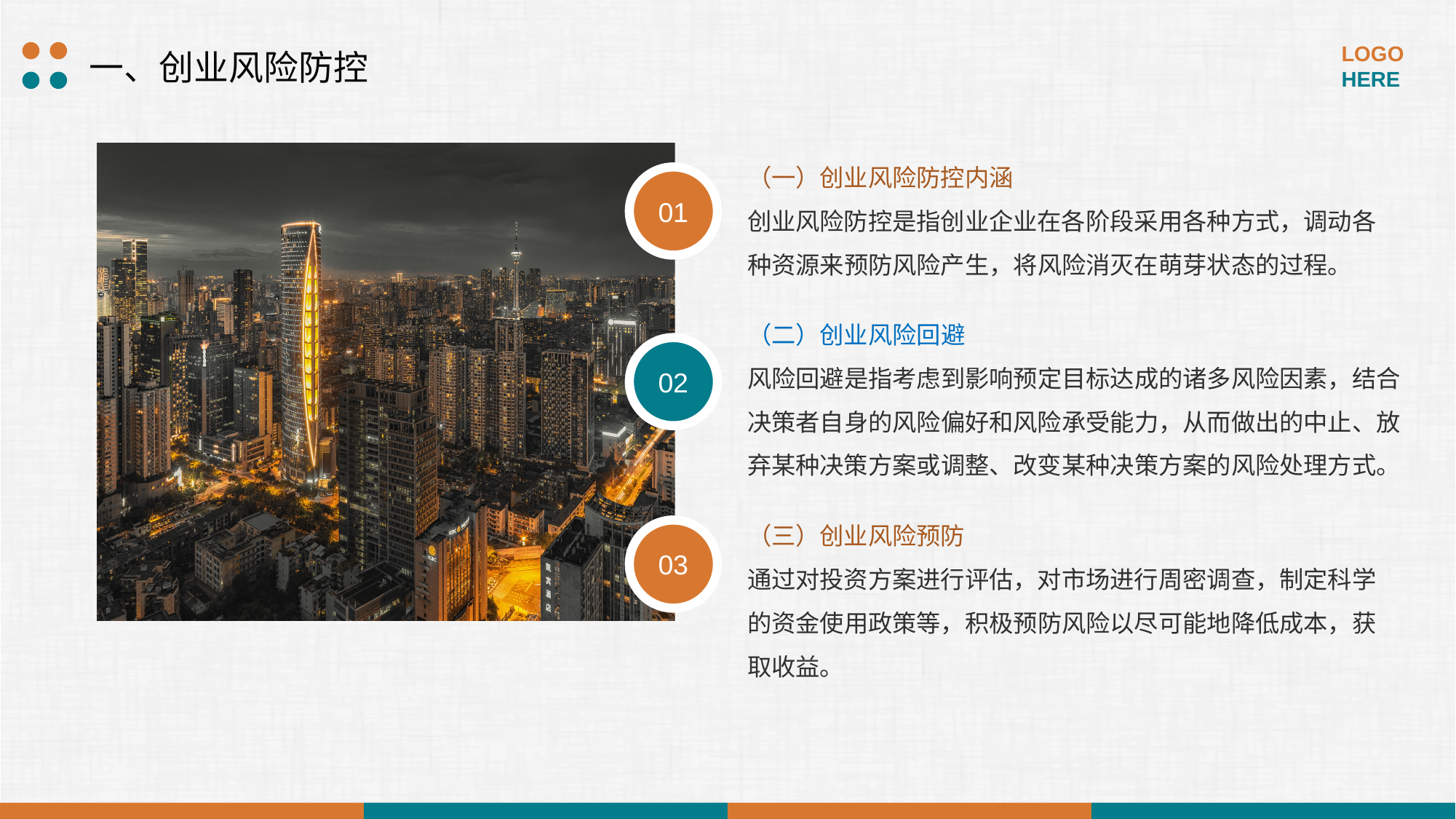

一、创业风险防控

（一）创业风险防控内涵
创业风险防控是指创业企业在各阶段采用各种方式，调动各种资源来预防风险产生，将风险消灭在萌芽状态的过程。
01
（二）创业风险回避
风险回避是指考虑到影响预定目标达成的诸多风险因素，结合决策者自身的风险偏好和风险承受能力，从而做出的中止、放弃某种决策方案或调整、改变某种决策方案的风险处理方式。
02
（三）创业风险预防
通过对投资方案进行评估，对市场进行周密调查，制定科学的资金使用政策等，积极预防风险以尽可能地降低成本，获取收益。
03